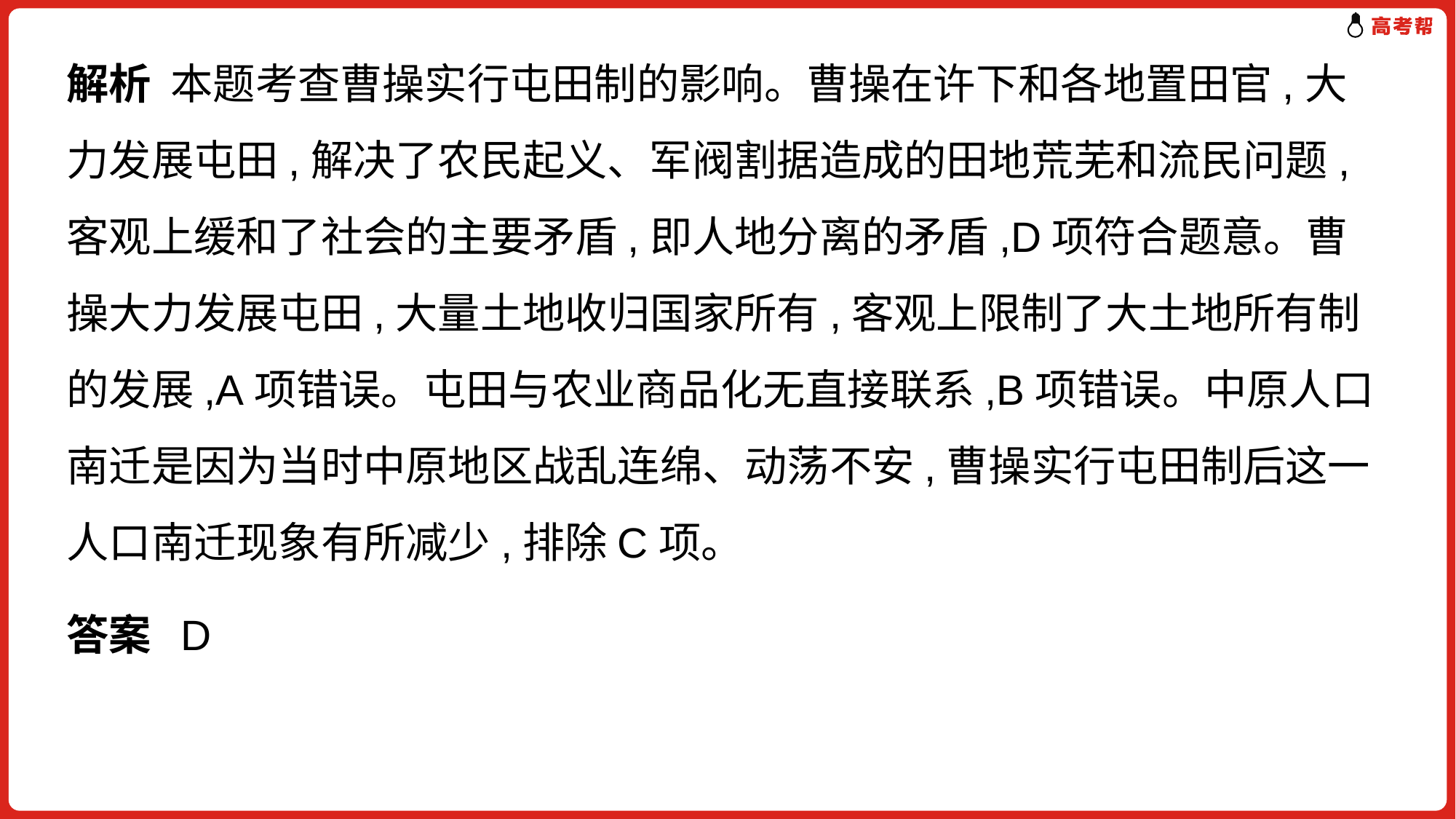

解析  本题考查曹操实行屯田制的影响。曹操在许下和各地置田官,大力发展屯田,解决了农民起义、军阀割据造成的田地荒芜和流民问题,客观上缓和了社会的主要矛盾,即人地分离的矛盾,D项符合题意。曹操大力发展屯田,大量土地收归国家所有,客观上限制了大土地所有制的发展,A项错误。屯田与农业商品化无直接联系,B项错误。中原人口南迁是因为当时中原地区战乱连绵、动荡不安,曹操实行屯田制后这一人口南迁现象有所减少,排除C项。
答案  D